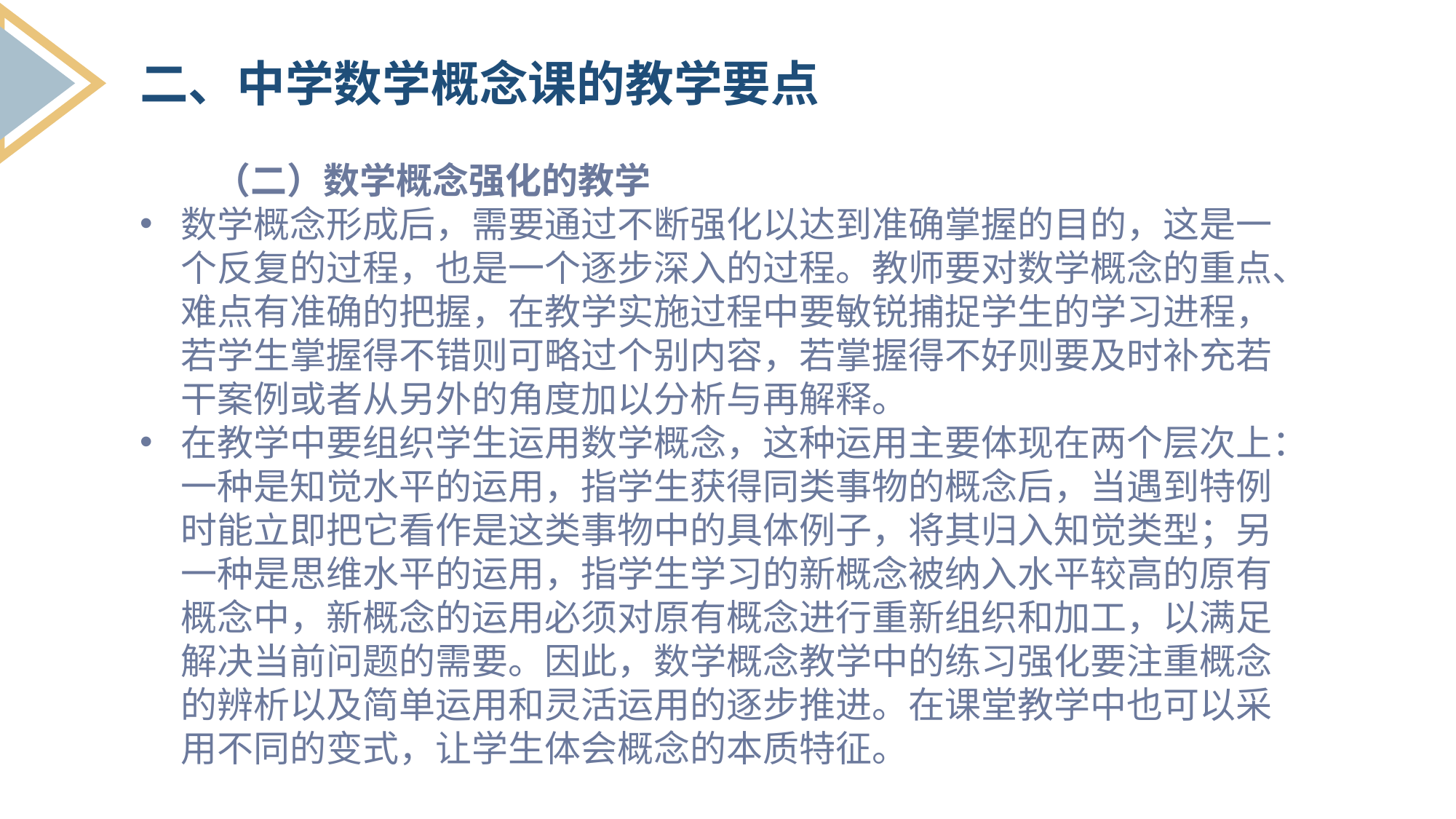

二、中学数学概念课的教学要点
        （二）数学概念强化的教学
数学概念形成后，需要通过不断强化以达到准确掌握的目的，这是一个反复的过程，也是一个逐步深入的过程。教师要对数学概念的重点、难点有准确的把握，在教学实施过程中要敏锐捕捉学生的学习进程，若学生掌握得不错则可略过个别内容，若掌握得不好则要及时补充若干案例或者从另外的角度加以分析与再解释。
在教学中要组织学生运用数学概念，这种运用主要体现在两个层次上：一种是知觉水平的运用，指学生获得同类事物的概念后，当遇到特例时能立即把它看作是这类事物中的具体例子，将其归入知觉类型；另一种是思维水平的运用，指学生学习的新概念被纳入水平较高的原有概念中，新概念的运用必须对原有概念进行重新组织和加工，以满足解决当前问题的需要。因此，数学概念教学中的练习强化要注重概念的辨析以及简单运用和灵活运用的逐步推进。在课堂教学中也可以采用不同的变式，让学生体会概念的本质特征。